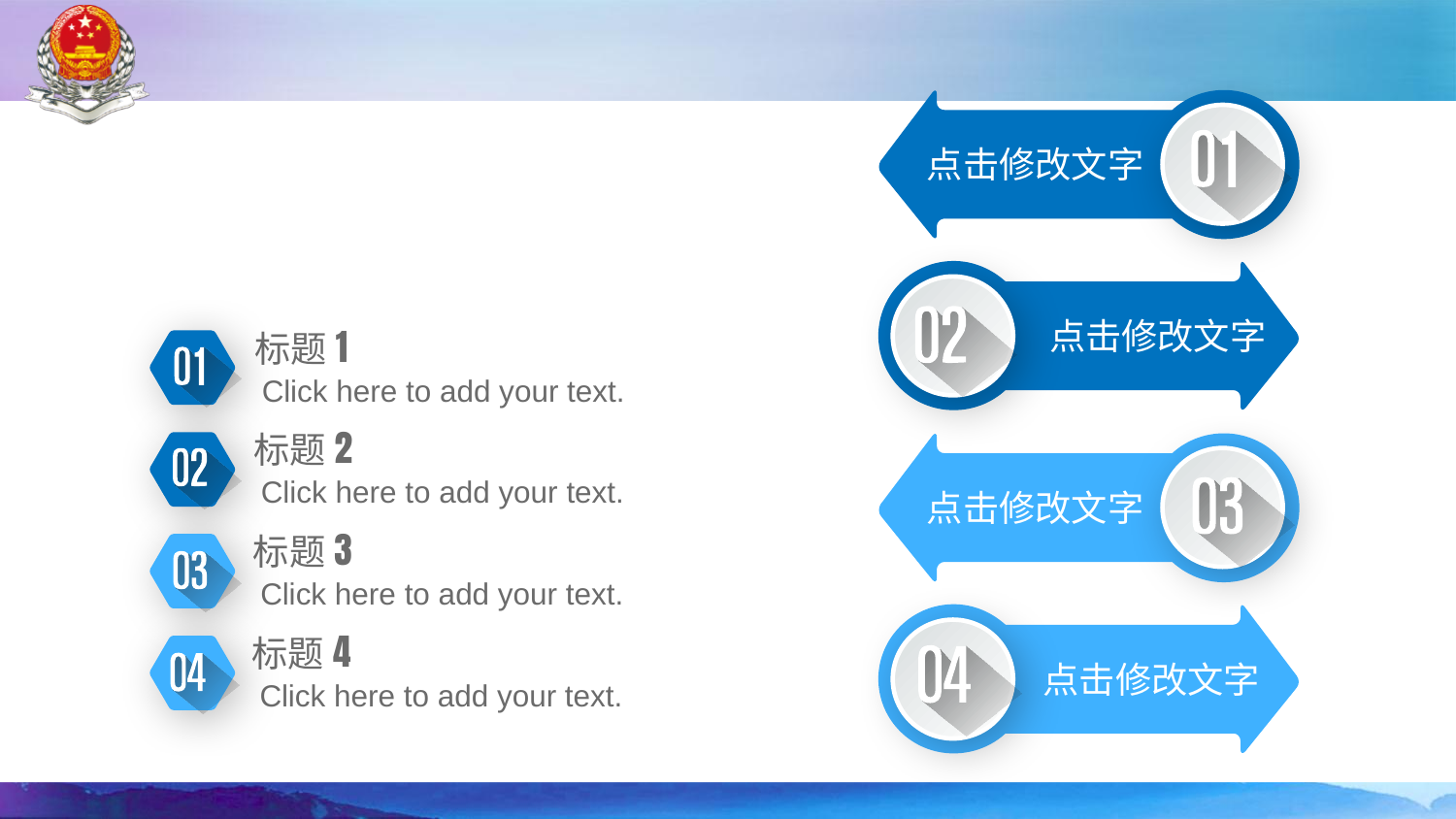

点击修改文字

点击修改文字
标题1

Click here to add your text.
标题2

Click here to add your text.

点击修改文字
标题3

Click here to add your text.

点击修改文字
标题4

Click here to add your text.